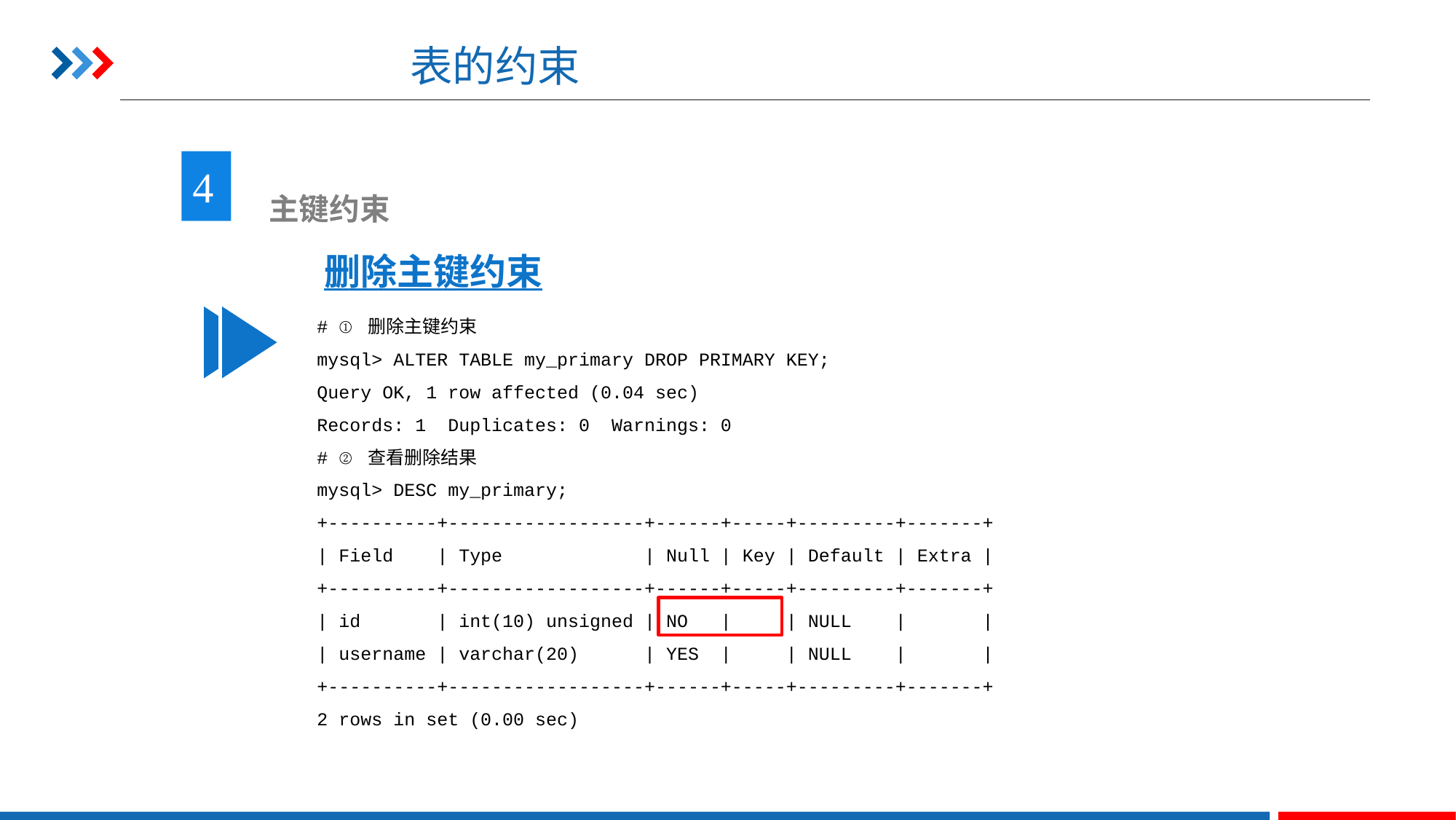

# 表的约束

4
  主键约束
删除主键约束
# ① 删除主键约束
mysql> ALTER TABLE my_primary DROP PRIMARY KEY;
Query OK, 1 row affected (0.04 sec)
Records: 1  Duplicates: 0  Warnings: 0
# ② 查看删除结果
mysql> DESC my_primary;
+----------+------------------+------+-----+---------+-------+
| Field    | Type             | Null | Key | Default | Extra |
+----------+------------------+------+-----+---------+-------+
| id       | int(10) unsigned | NO   |     | NULL    |       |
| username | varchar(20)      | YES  |     | NULL    |       |
+----------+------------------+------+-----+---------+-------+
2 rows in set (0.00 sec)